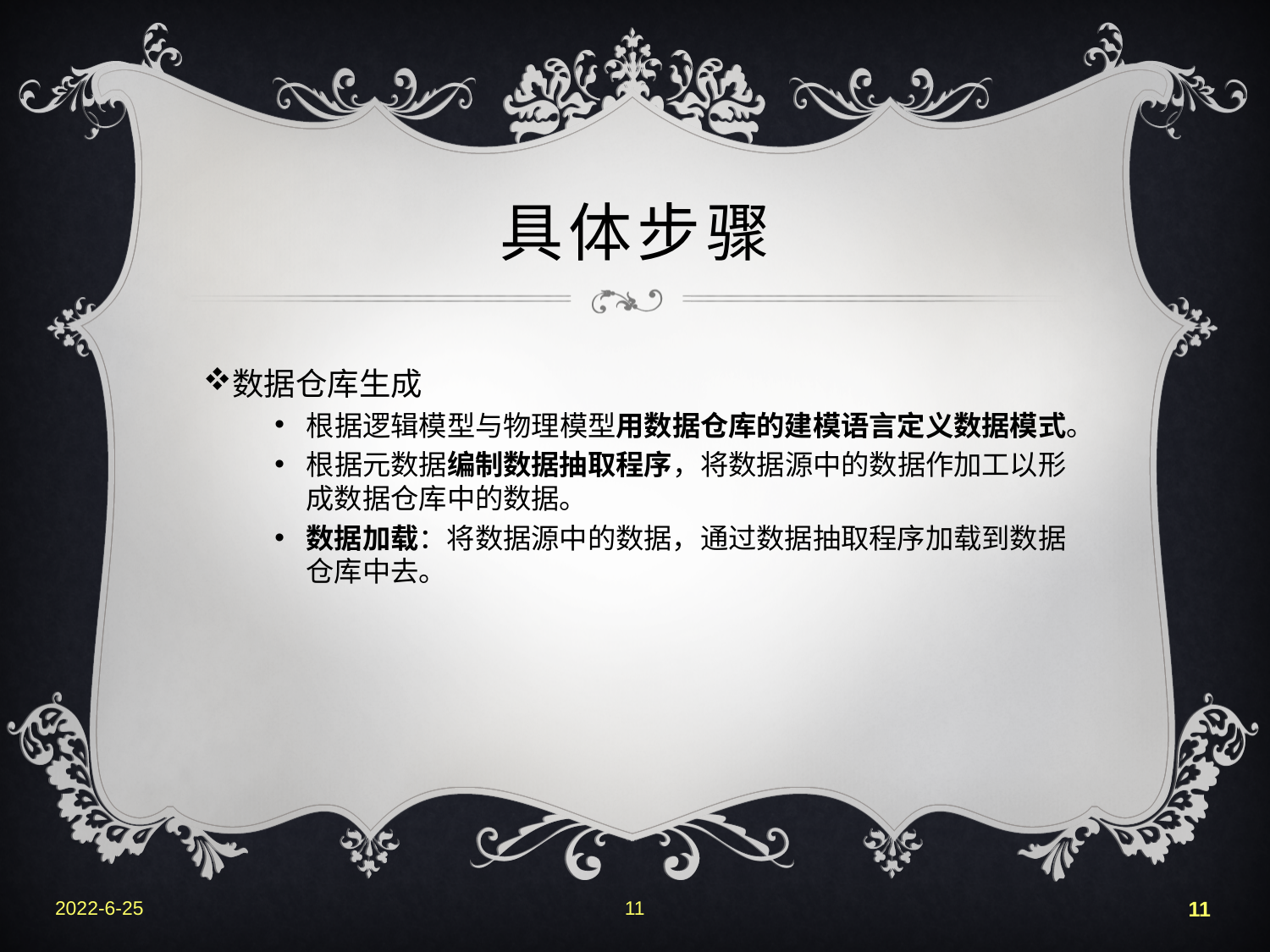

# 具体步骤
数据仓库生成
根据逻辑模型与物理模型用数据仓库的建模语言定义数据模式。
根据元数据编制数据抽取程序，将数据源中的数据作加工以形成数据仓库中的数据。
数据加载：将数据源中的数据，通过数据抽取程序加载到数据仓库中去。

2022-6-25
11
11